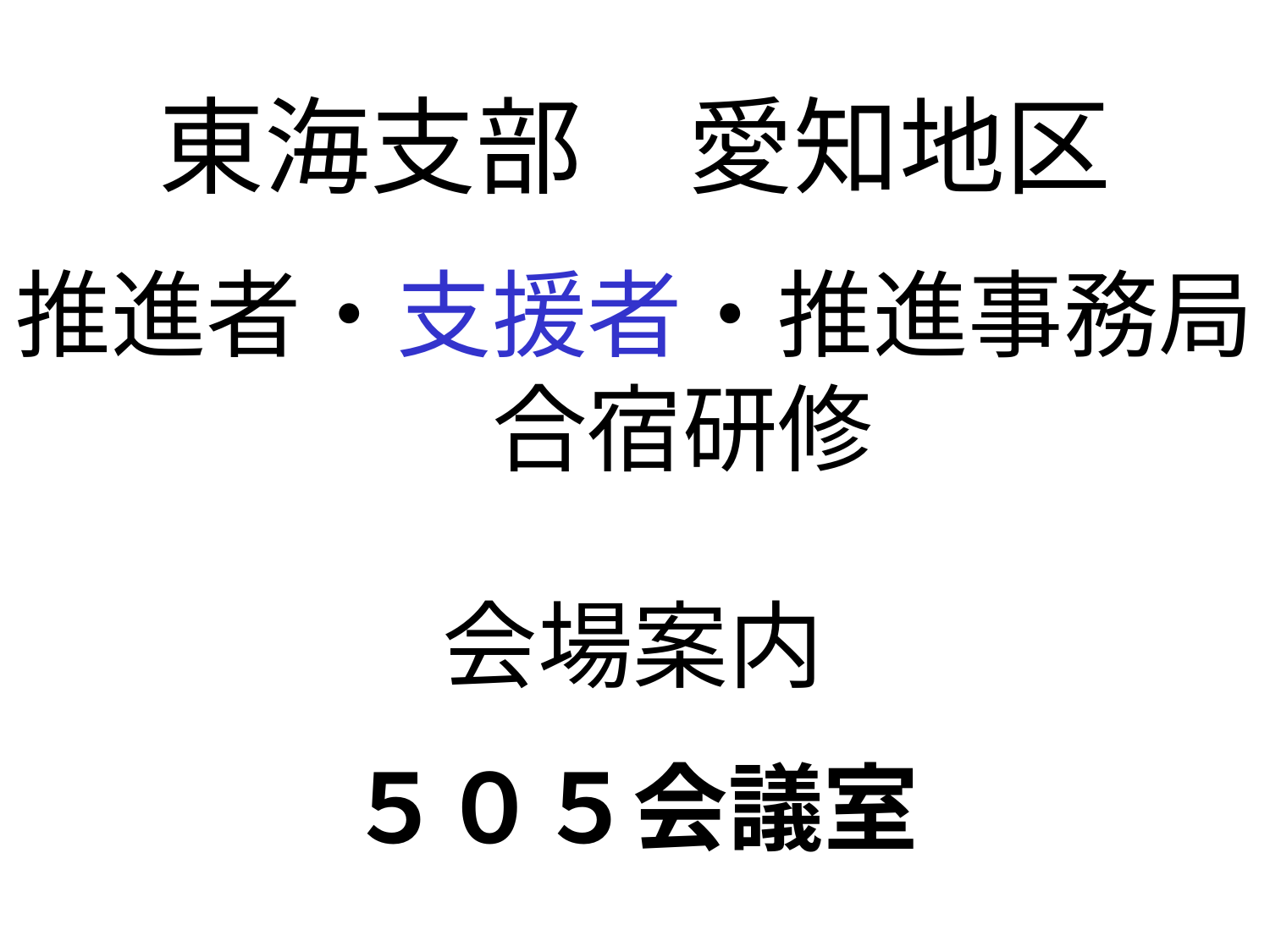

東海支部　愛知地区
推進者・支援者・推進事務局　合宿研修
会場案内
５０５会議室